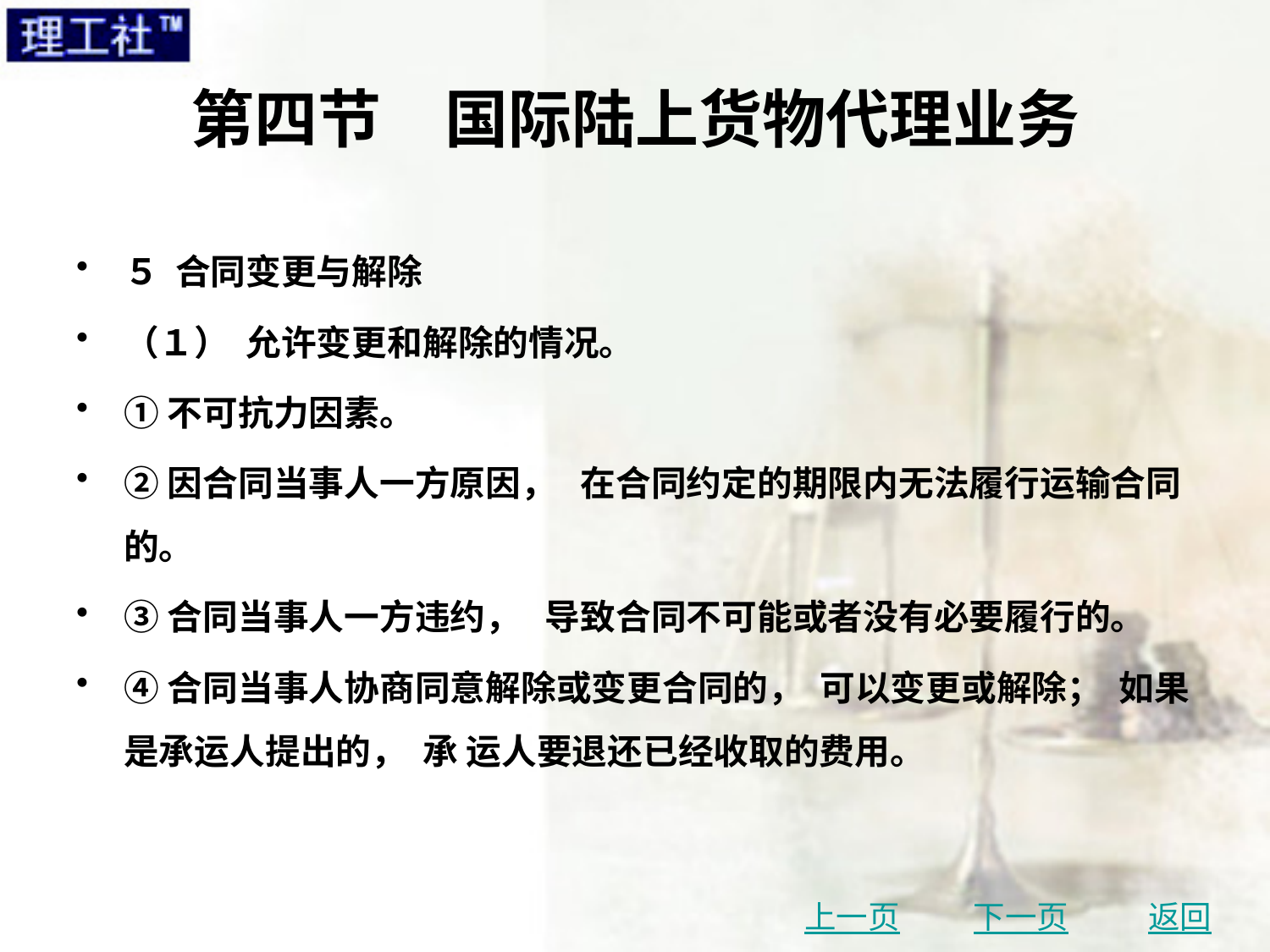

# 第四节　国际陆上货物代理业务
５  合同变更与解除
（１）  允许变更和解除的情况。
①不可抗力因素。
②因合同当事人一方原因，   在合同约定的期限内无法履行运输合同的。
③合同当事人一方违约，   导致合同不可能或者没有必要履行的。
④合同当事人协商同意解除或变更合同的，  可以变更或解除；  如果是承运人提出的，  承 运人要退还已经收取的费用。

上一页
下一页
返回